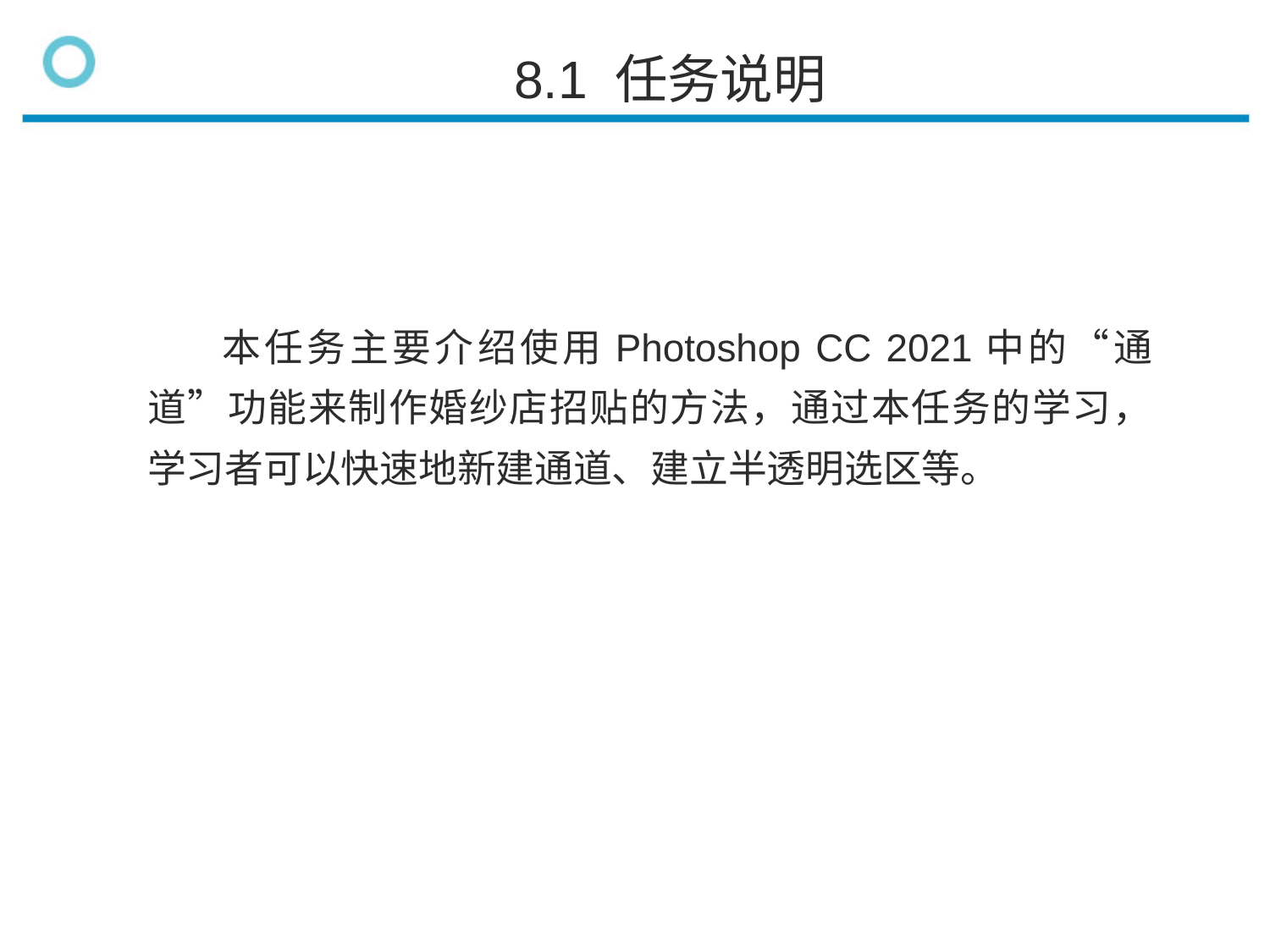

8.1 任务说明

本任务主要介绍使用Photoshop CC 2021中的“通道”功能来制作婚纱店招贴的方法，通过本任务的学习，学习者可以快速地新建通道、建立半透明选区等。